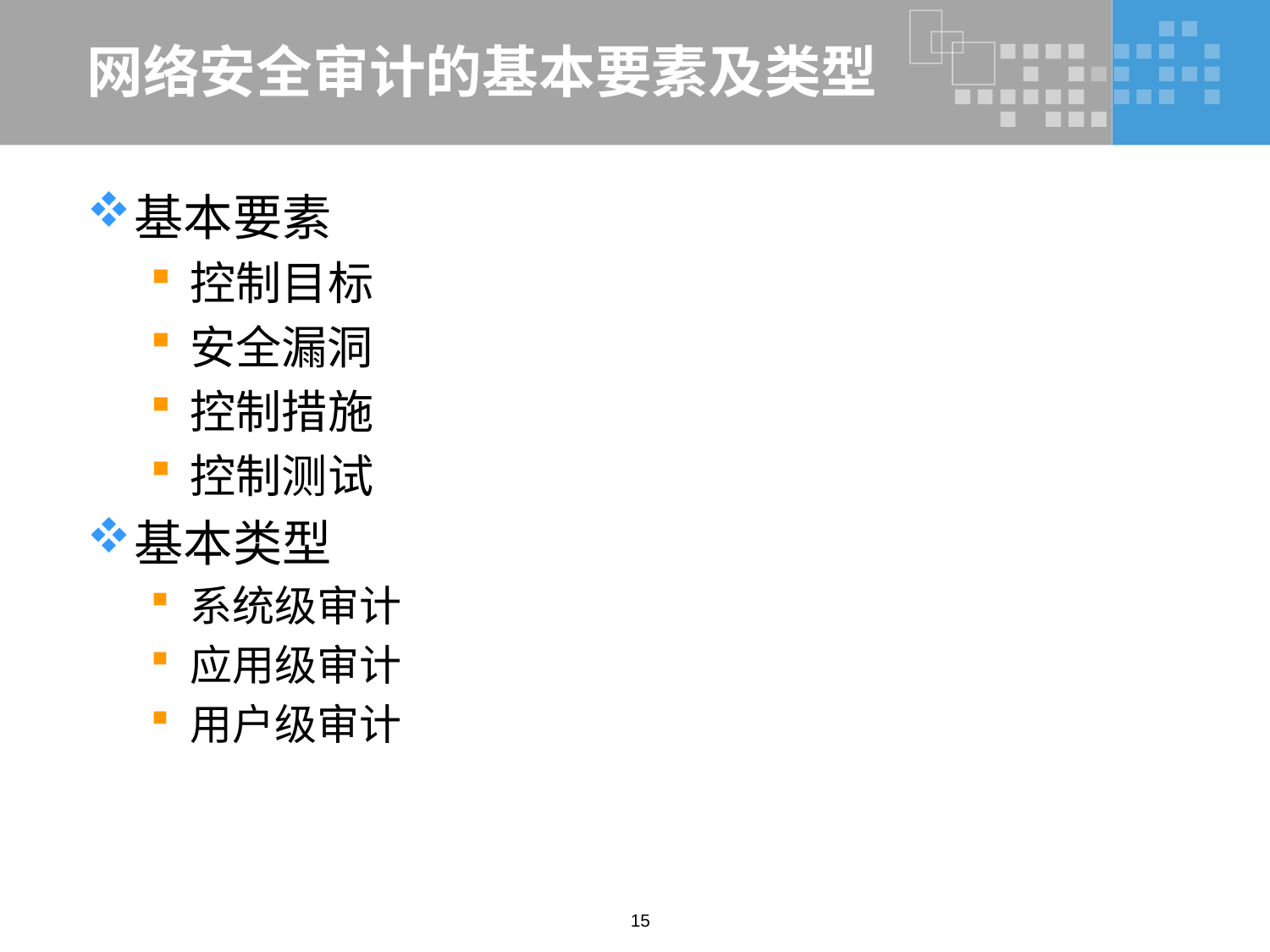

# 网络安全审计的基本要素及类型
基本要素
控制目标
安全漏洞
控制措施
控制测试
基本类型
系统级审计
应用级审计
用户级审计
15